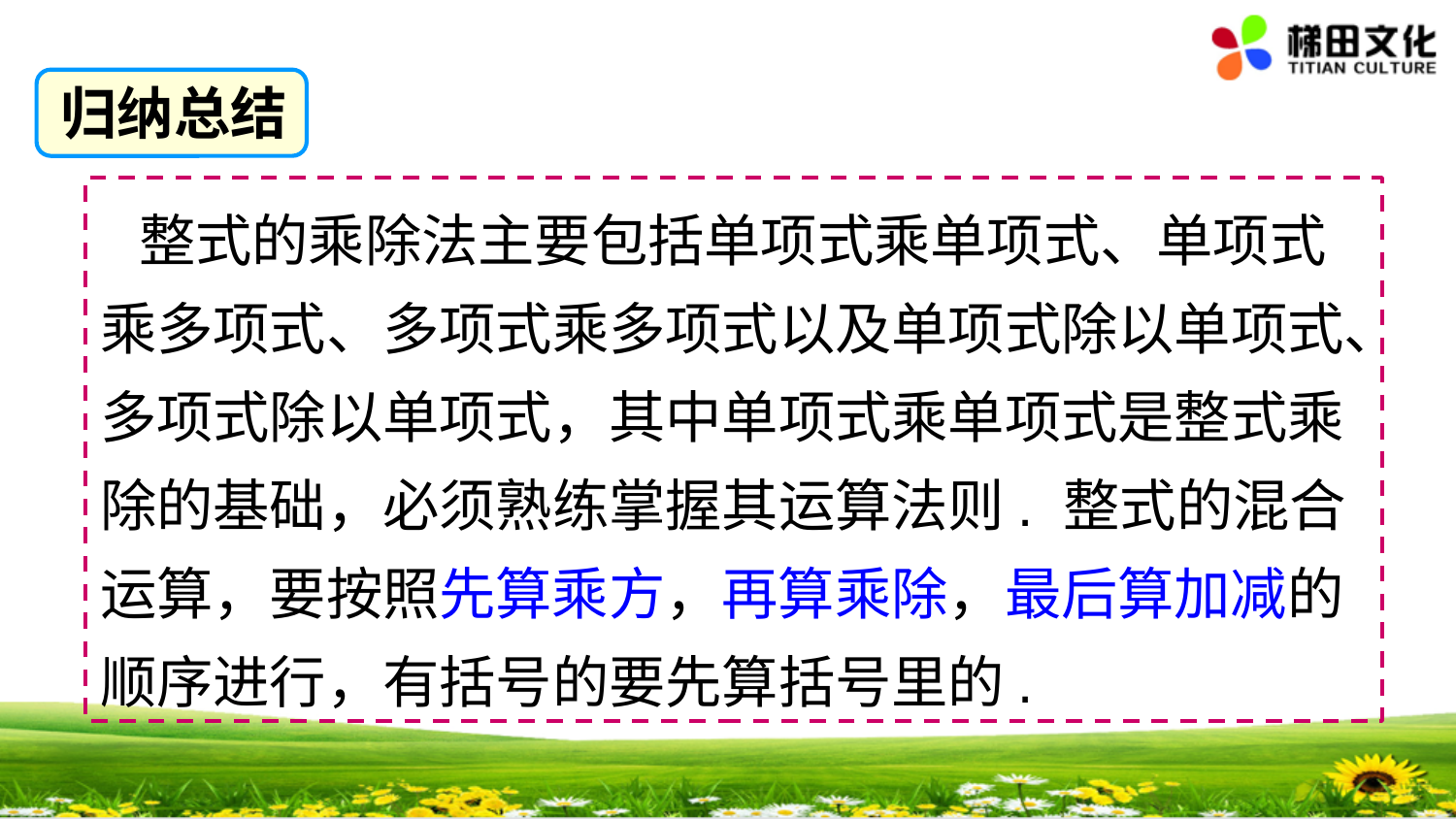

归纳总结
  整式的乘除法主要包括单项式乘单项式、单项式乘多项式、多项式乘多项式以及单项式除以单项式、多项式除以单项式，其中单项式乘单项式是整式乘除的基础，必须熟练掌握其运算法则. 整式的混合运算，要按照先算乘方，再算乘除，最后算加减的顺序进行，有括号的要先算括号里的.